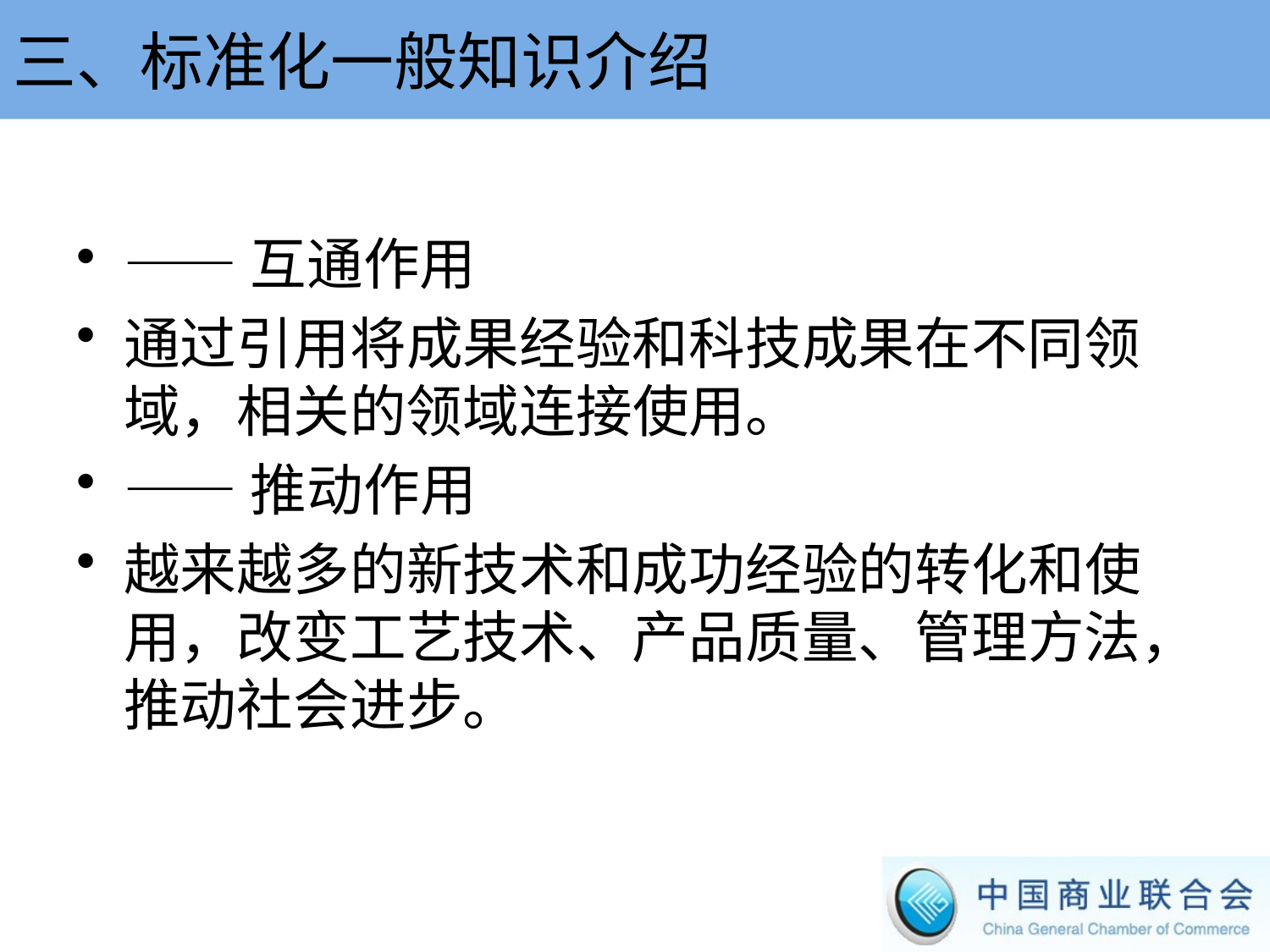

三、标准化一般知识介绍
——互通作用
通过引用将成果经验和科技成果在不同领域，相关的领域连接使用。
——推动作用
越来越多的新技术和成功经验的转化和使用，改变工艺技术、产品质量、管理方法，推动社会进步。